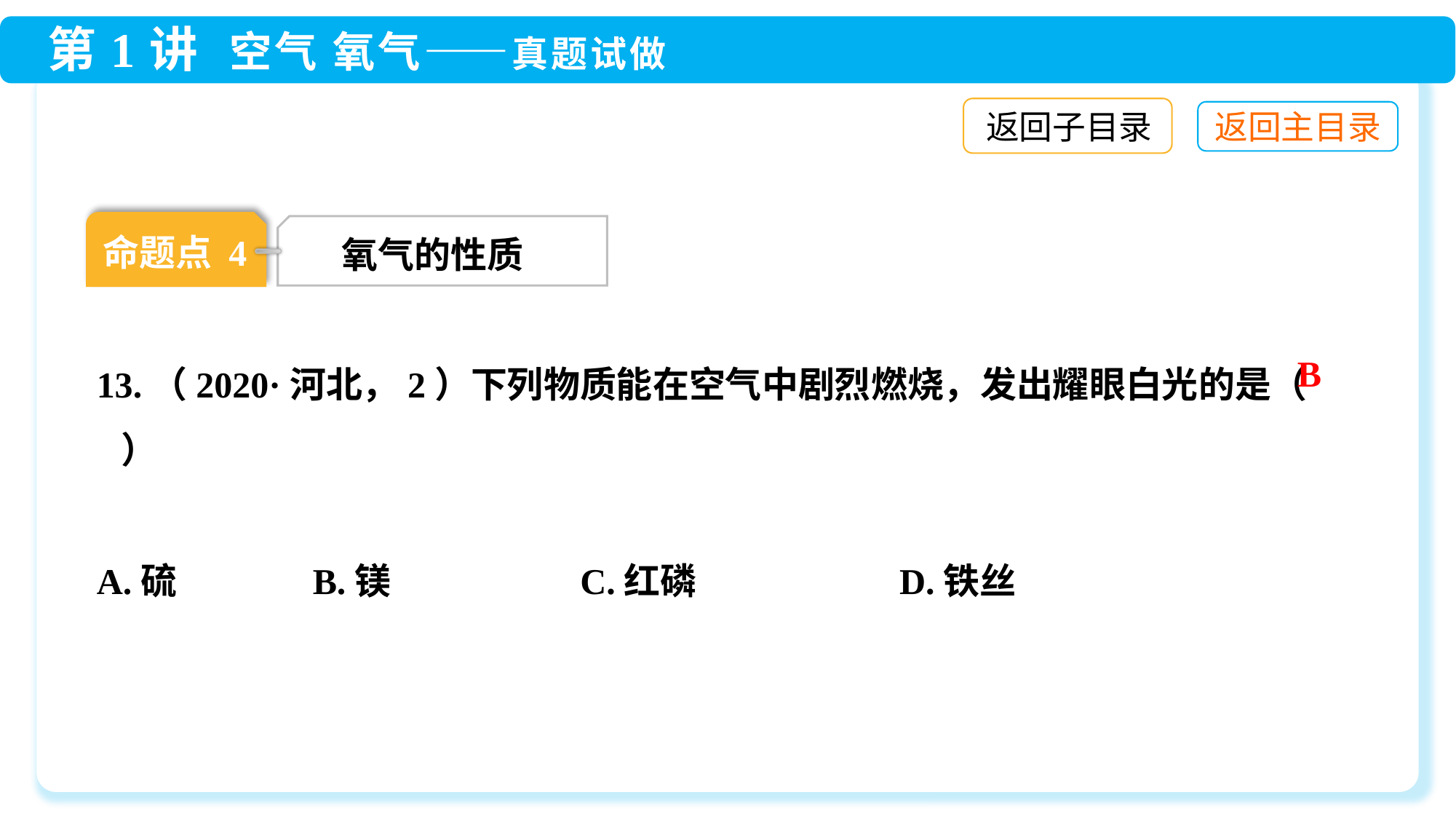

返回子目录
命题点 4
氧气的性质

13.（2020·河北，2）下列物质能在空气中剧烈燃烧，发出耀眼白光的是（         ）

A.硫	            B.镁	                  C.红磷	                 D.铁丝
B